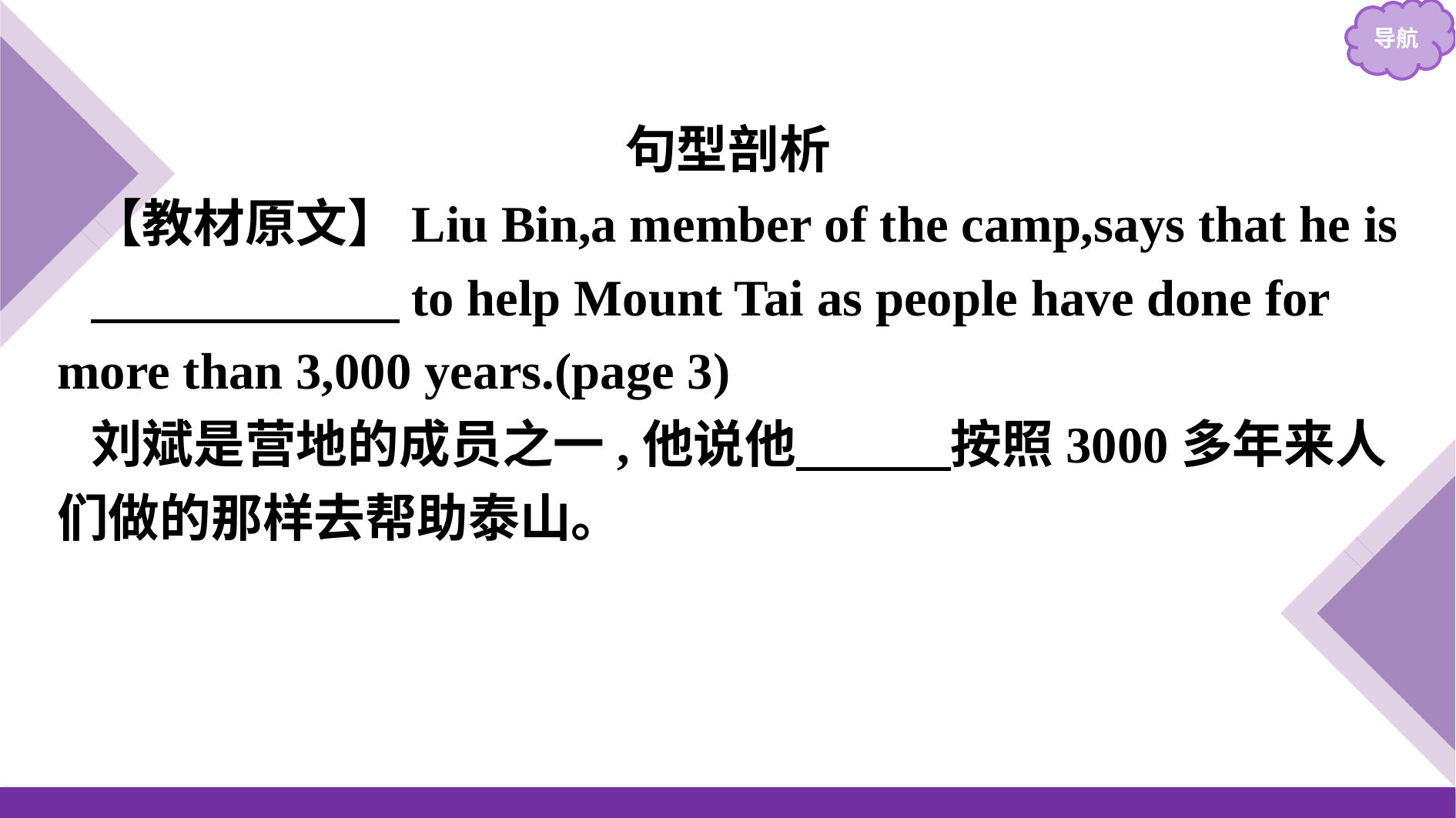

句型剖析
【教材原文】Liu Bin,a member of the camp,says that he is
　　　　　　to help Mount Tai as people have done for more than 3,000 years.(page 3)
刘斌是营地的成员之一,他说他　　　按照3000多年来人们做的那样去帮助泰山。